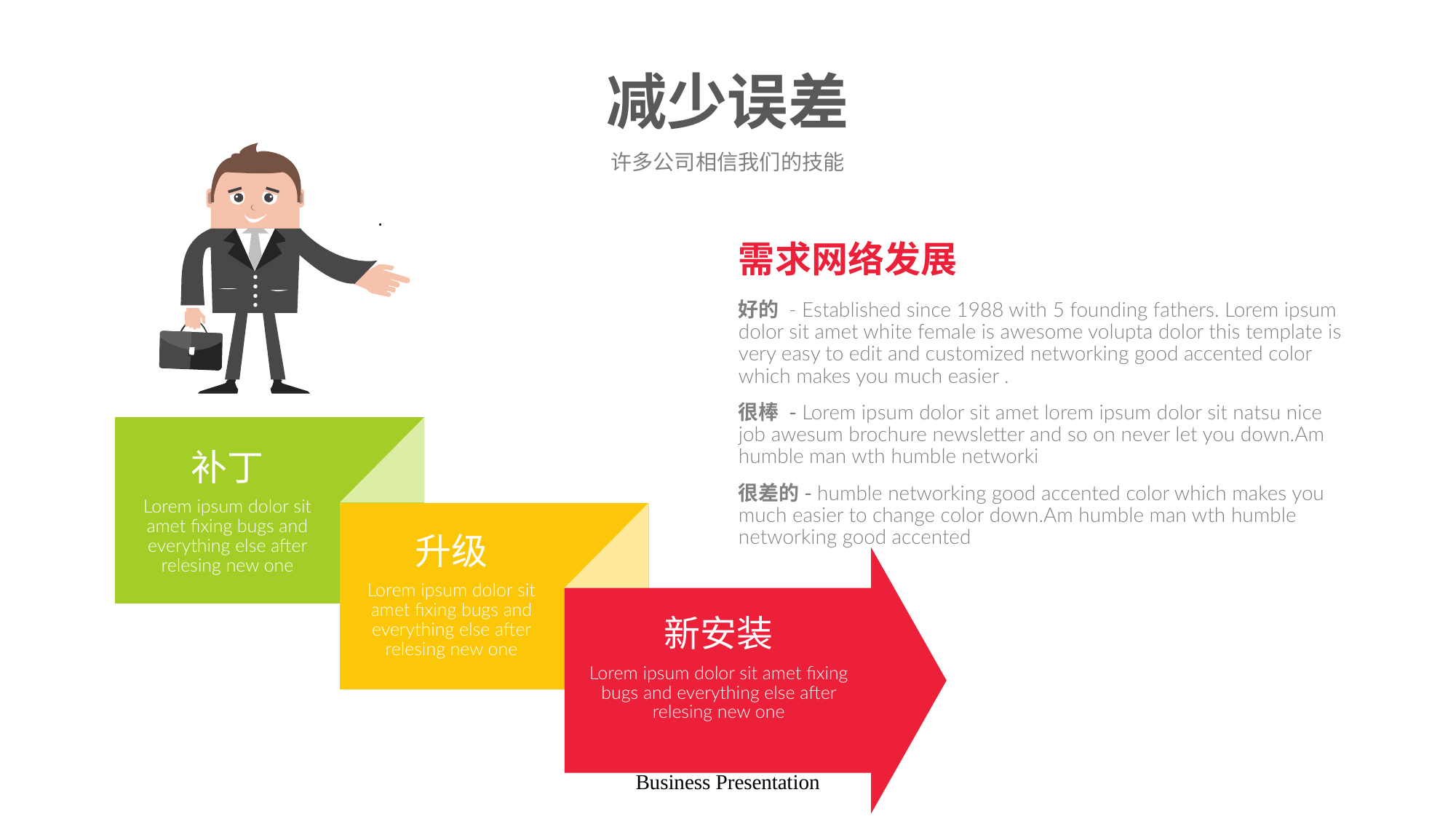

# 减少误差

许多公司相信我们的技能
需求网络发展
好的 - Established since 1988 with 5 founding fathers. Lorem ipsum dolor sit amet white female is awesome volupta dolor this template is very easy to edit and customized networking good accented color which makes you much easier .
很棒 - Lorem ipsum dolor sit amet lorem ipsum dolor sit natsu nice job awesum brochure newsletter and so on never let you down.Am humble man wth humble networki
很差的- humble networking good accented color which makes you much easier to change color down.Am humble man wth humble networking good accented

补丁
Lorem ipsum dolor sit amet fixing bugs and everything else after relesing new one
升级
Lorem ipsum dolor sit amet fixing bugs and everything else after relesing new one
新安装
Lorem ipsum dolor sit amet fixing bugs and everything else after relesing new one
Business Presentation
54